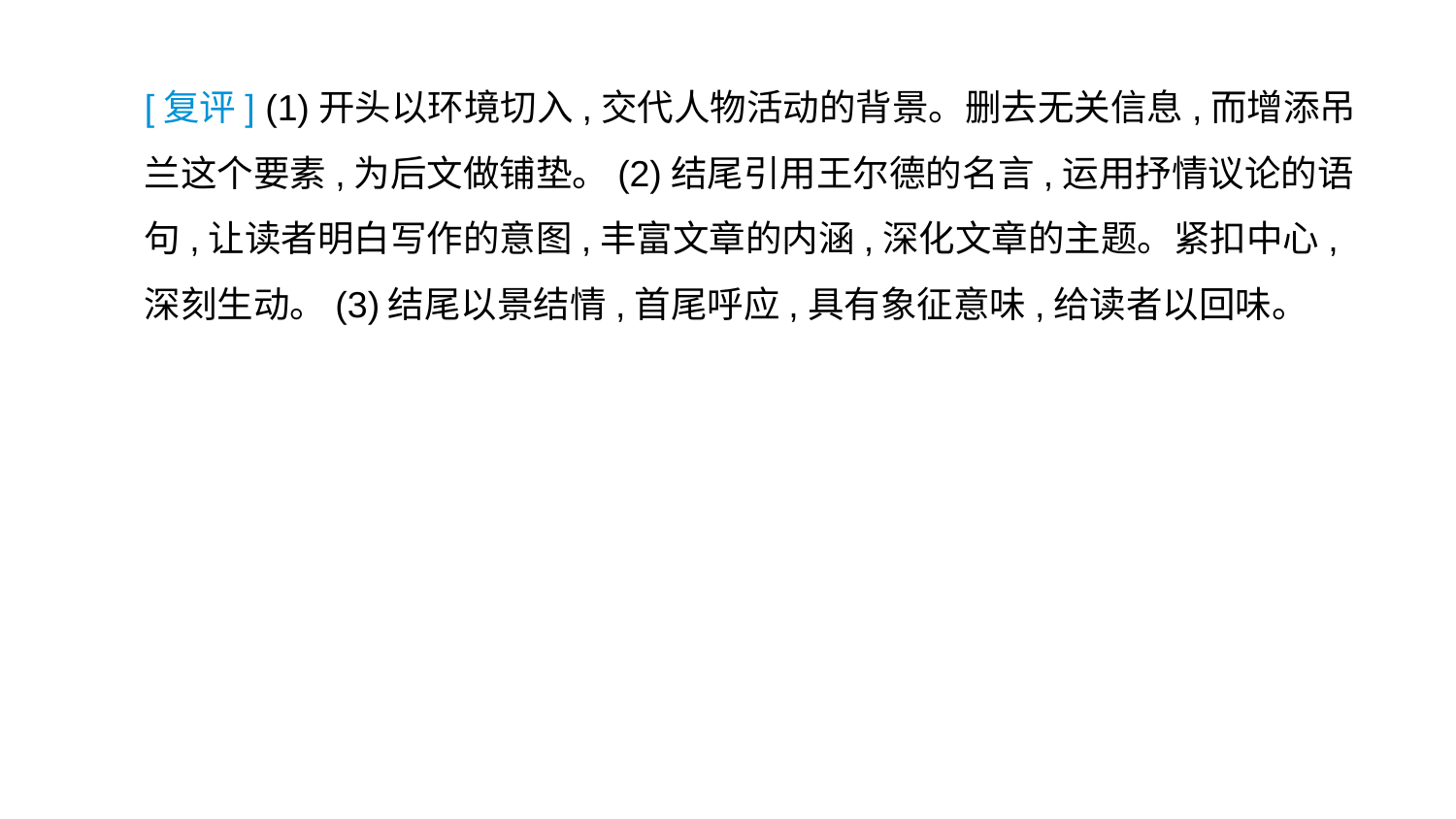

[复评] (1)开头以环境切入,交代人物活动的背景。删去无关信息,而增添吊兰这个要素,为后文做铺垫。(2)结尾引用王尔德的名言,运用抒情议论的语句,让读者明白写作的意图,丰富文章的内涵,深化文章的主题。紧扣中心,深刻生动。(3)结尾以景结情,首尾呼应,具有象征意味,给读者以回味。